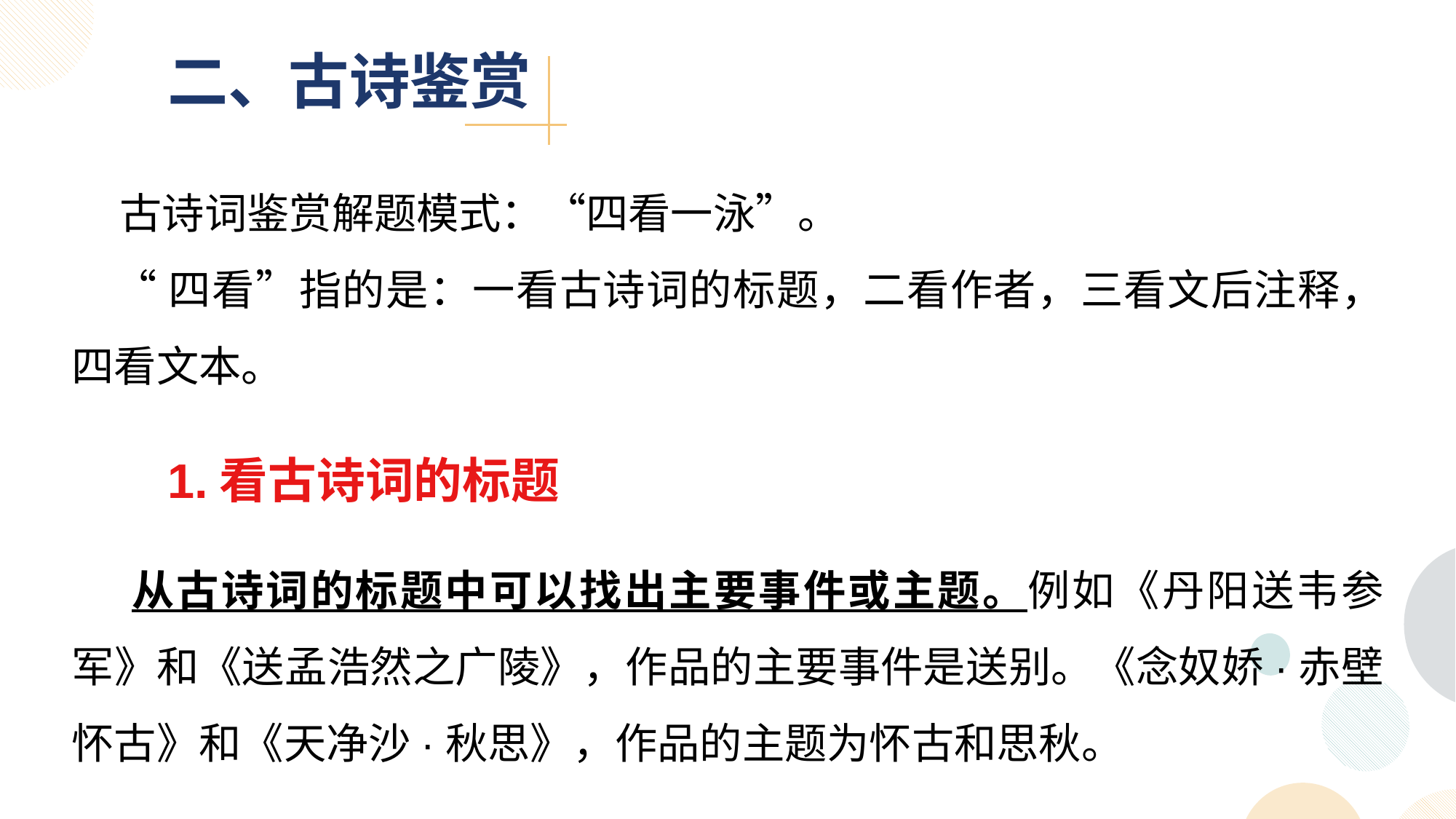

二、古诗鉴赏
    古诗词鉴赏解题模式：“四看一泳”。
    “四看”指的是：一看古诗词的标题，二看作者，三看文后注释，四看文本。
1.看古诗词的标题
    从古诗词的标题中可以找出主要事件或主题。例如《丹阳送韦参军》和《送孟浩然之广陵》，作品的主要事件是送别。《念奴娇·赤壁怀古》和《天净沙·秋思》，作品的主题为怀古和思秋。